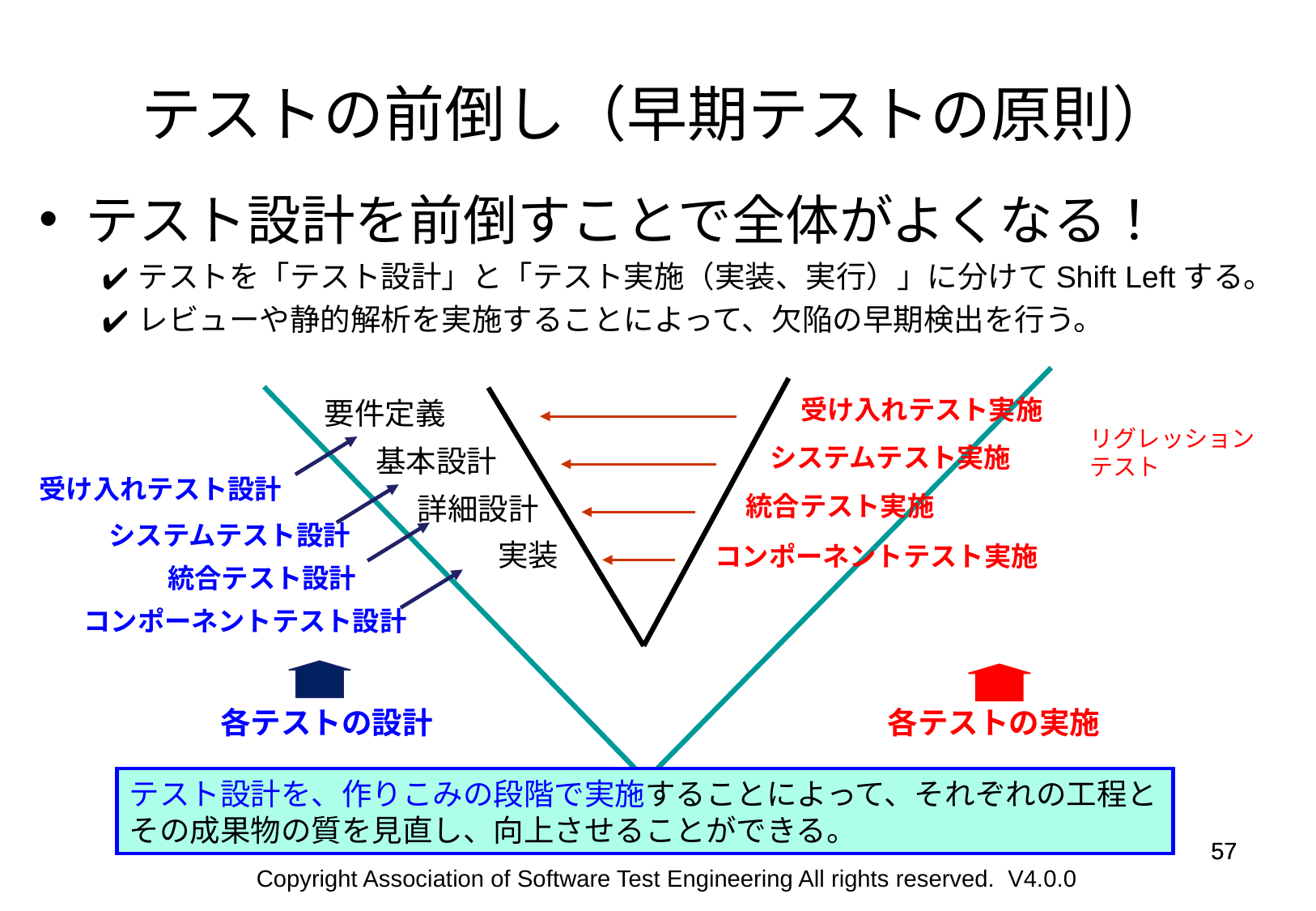

テストの前倒し（早期テストの原則）
テスト設計を前倒すことで全体がよくなる！
テストを「テスト設計」と「テスト実施（実装、実行）」に分けてShift Leftする。
レビューや静的解析を実施することによって、欠陥の早期検出を行う。
受け入れテスト実施
要件定義
リグレッション
テスト
システムテスト実施
基本設計
受け入れテスト設計
統合テスト実施
詳細設計
システムテスト設計
実装
コンポーネントテスト実施
統合テスト設計
コンポーネントテスト設計

各テストの設計
各テストの実施
テスト設計を、作りこみの段階で実施することによって、それぞれの工程とその成果物の質を見直し、向上させることができる。
57
57
Copyright Association of Software Test Engineering All rights reserved.  V4.0.0